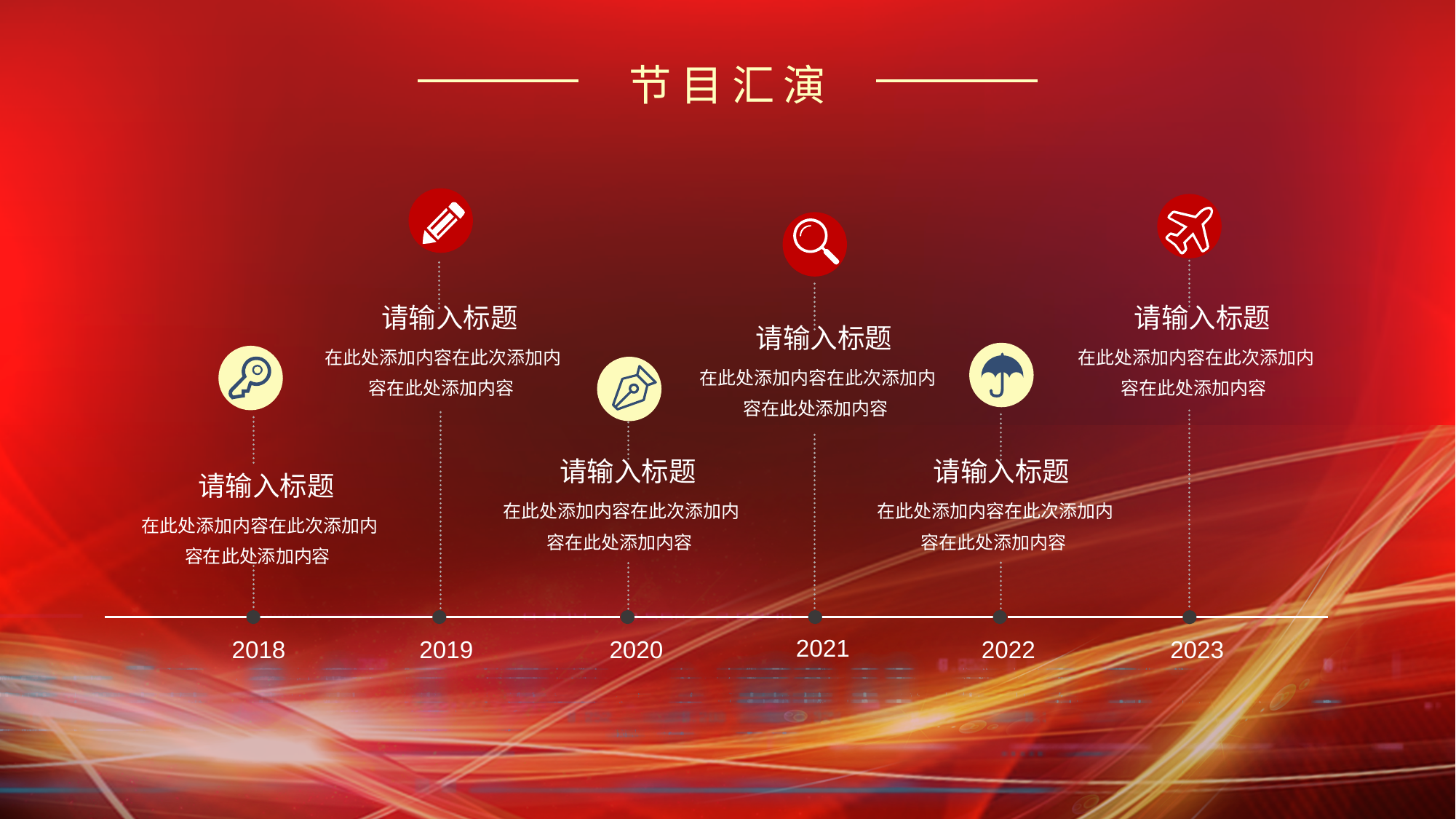

节目汇演

 请输入标题
 请输入标题
 请输入标题
在此处添加内容在此次添加内容在此处添加内容
在此处添加内容在此次添加内容在此处添加内容

在此处添加内容在此次添加内容在此处添加内容

 请输入标题
 请输入标题
 请输入标题
在此处添加内容在此次添加内容在此处添加内容
在此处添加内容在此次添加内容在此处添加内容
在此处添加内容在此次添加内容在此处添加内容

2021
2018
2019
2020
2022
2023